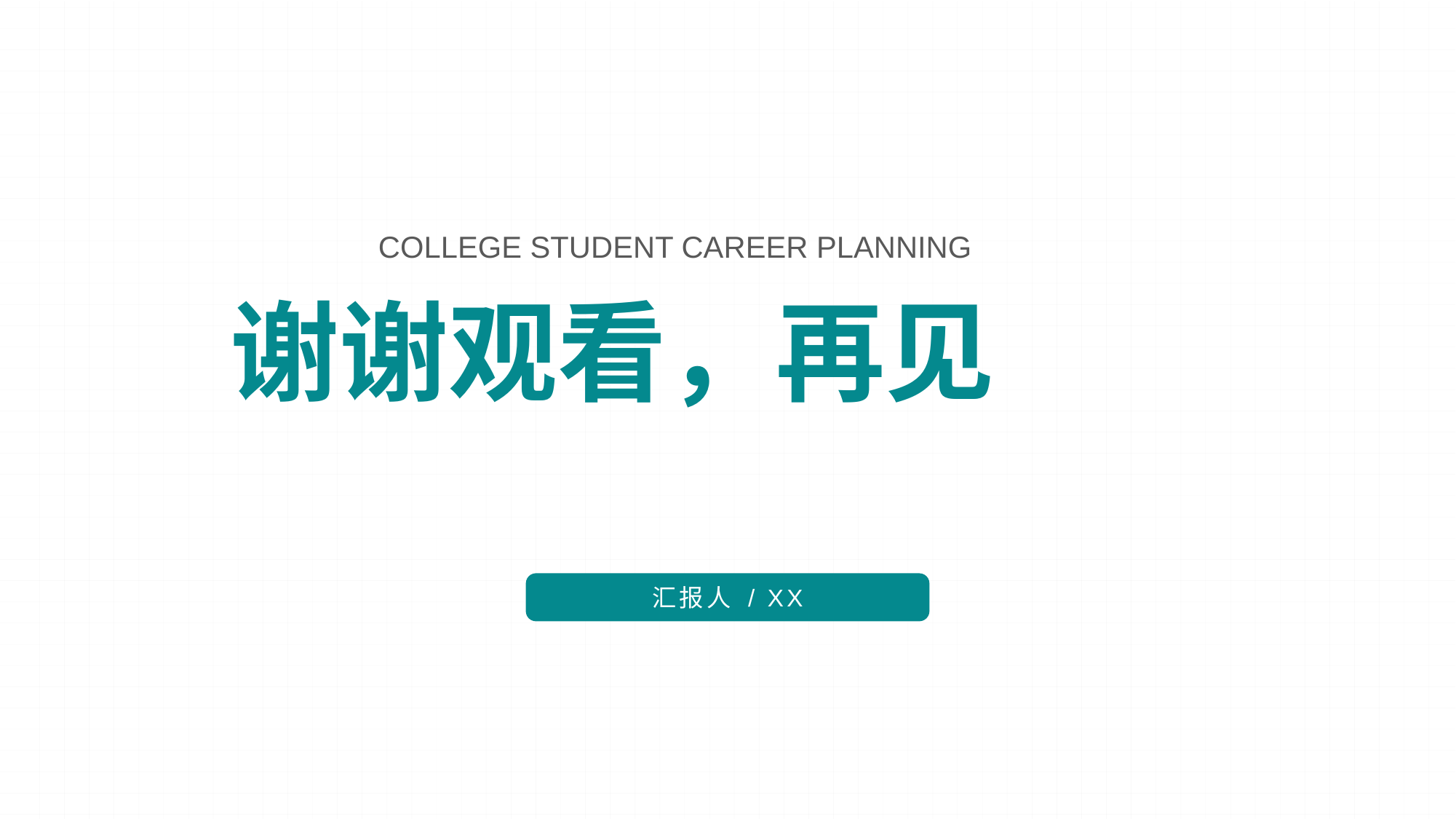

COLLEGE STUDENT CAREER PLANNING
谢谢观看，再见
汇报人 / XX